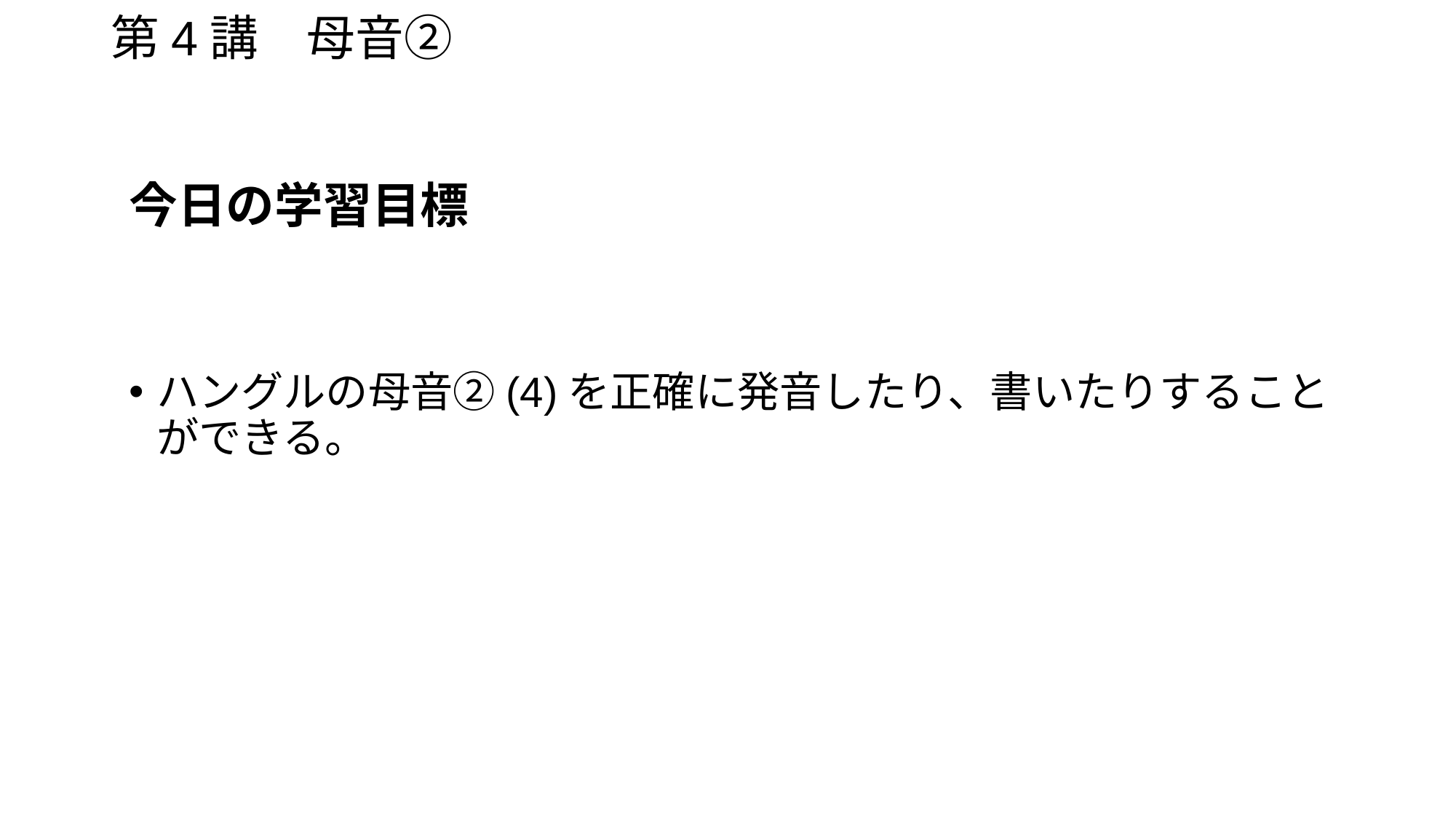

# 第4講　母音②

今日の学習目標

ハングルの母音②(4)を正確に発音したり、書いたりすることができる。